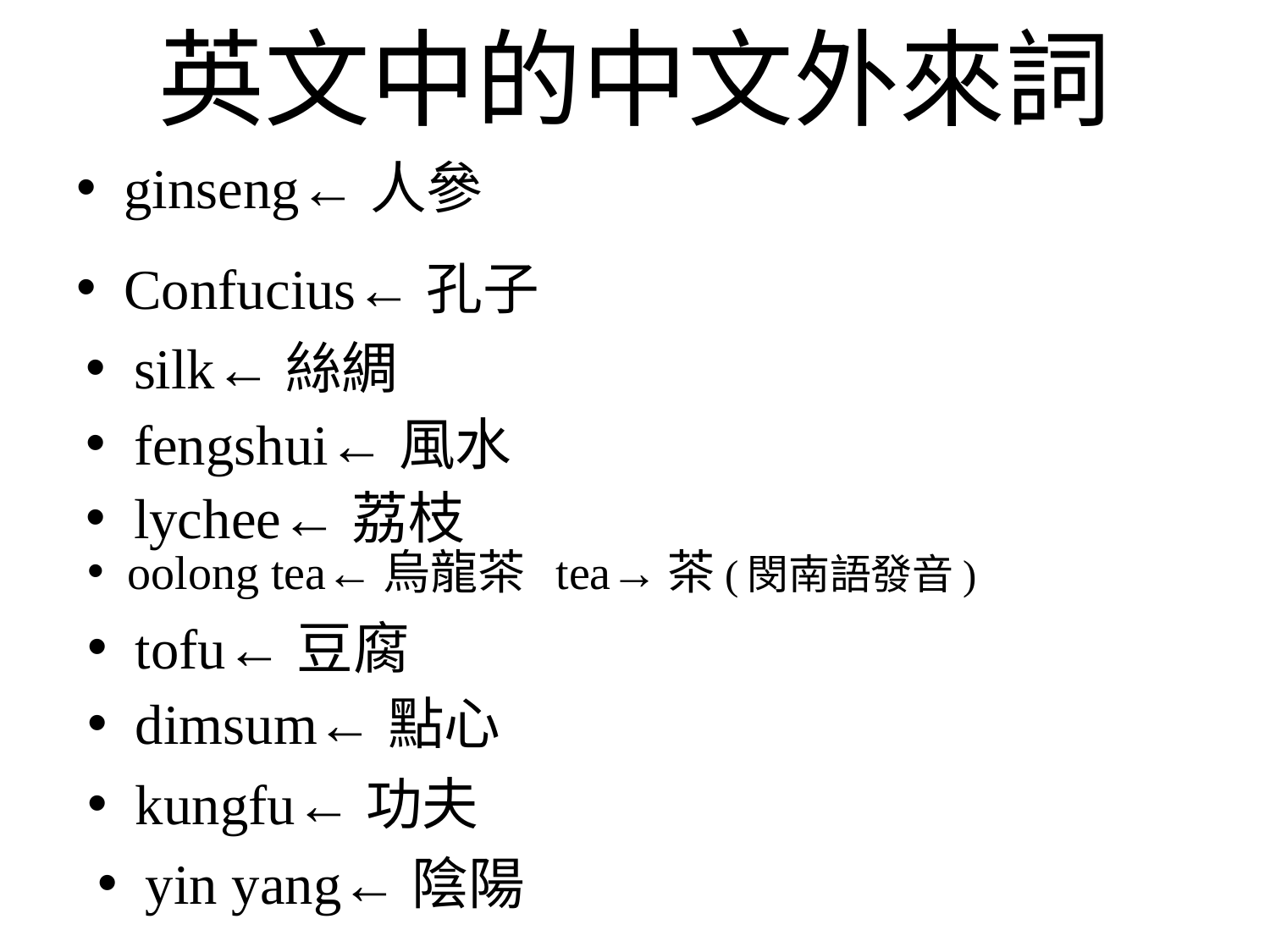

# 英文中的中文外來詞
ginseng←人參
Confucius←孔子
silk←絲綢
fengshui←風水
lychee←荔枝
oolong tea←烏龍茶  tea→茶(閔南語發音)
tofu←豆腐
dimsum←點心
kungfu←功夫
yin yang←陰陽